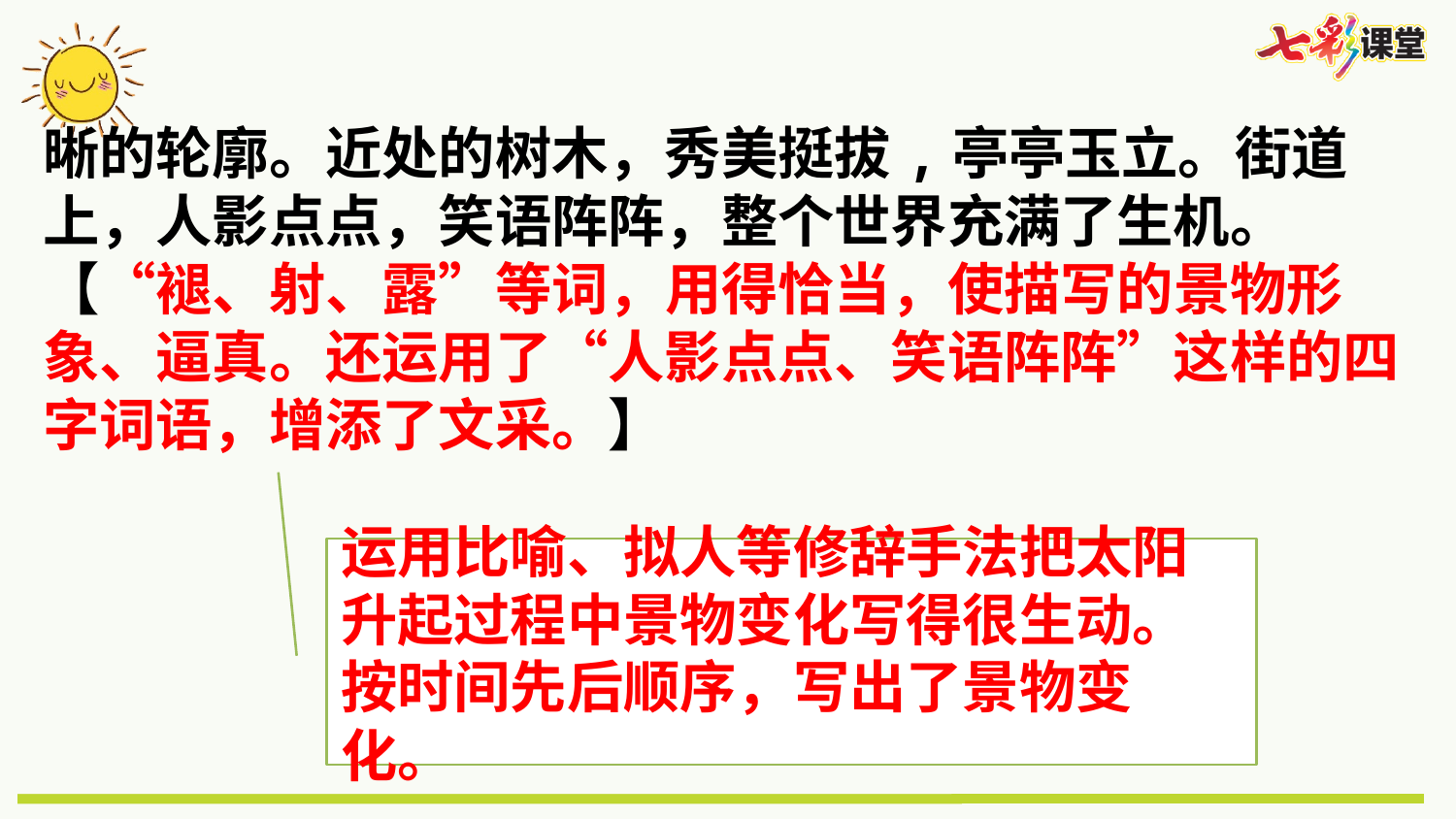

晰的轮廓。近处的树木，秀美挺拔,亭亭玉立。街道上，人影点点，笑语阵阵，整个世界充满了生机。【“褪、射、露”等词，用得恰当，使描写的景物形象、逼真。还运用了“人影点点、笑语阵阵”这样的四字词语，增添了文采。】

运用比喻、拟人等修辞手法把太阳升起过程中景物变化写得很生动。按时间先后顺序，写出了景物变化。